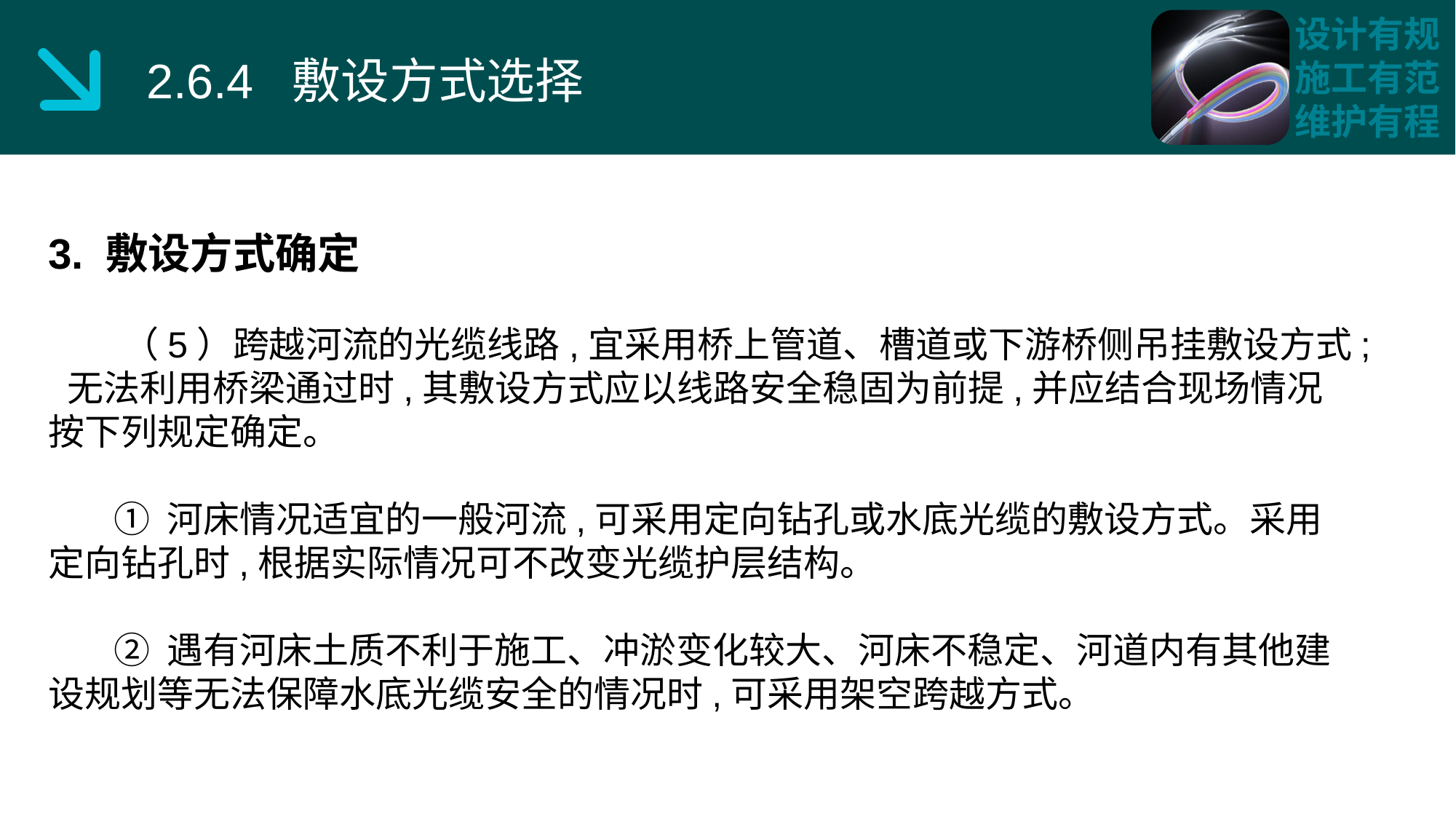

2.6.4  敷设方式选择

3. 敷设方式确定

        （5）跨越河流的光缆线路,宜采用桥上管道、槽道或下游桥侧吊挂敷设方式; 无法利用桥梁通过时,其敷设方式应以线路安全稳固为前提,并应结合现场情况按下列规定确定。

        ① 河床情况适宜的一般河流,可采用定向钻孔或水底光缆的敷设方式。采用定向钻孔时,根据实际情况可不改变光缆护层结构。

        ② 遇有河床土质不利于施工、冲淤变化较大、河床不稳定、河道内有其他建设规划等无法保障水底光缆安全的情况时,可采用架空跨越方式。